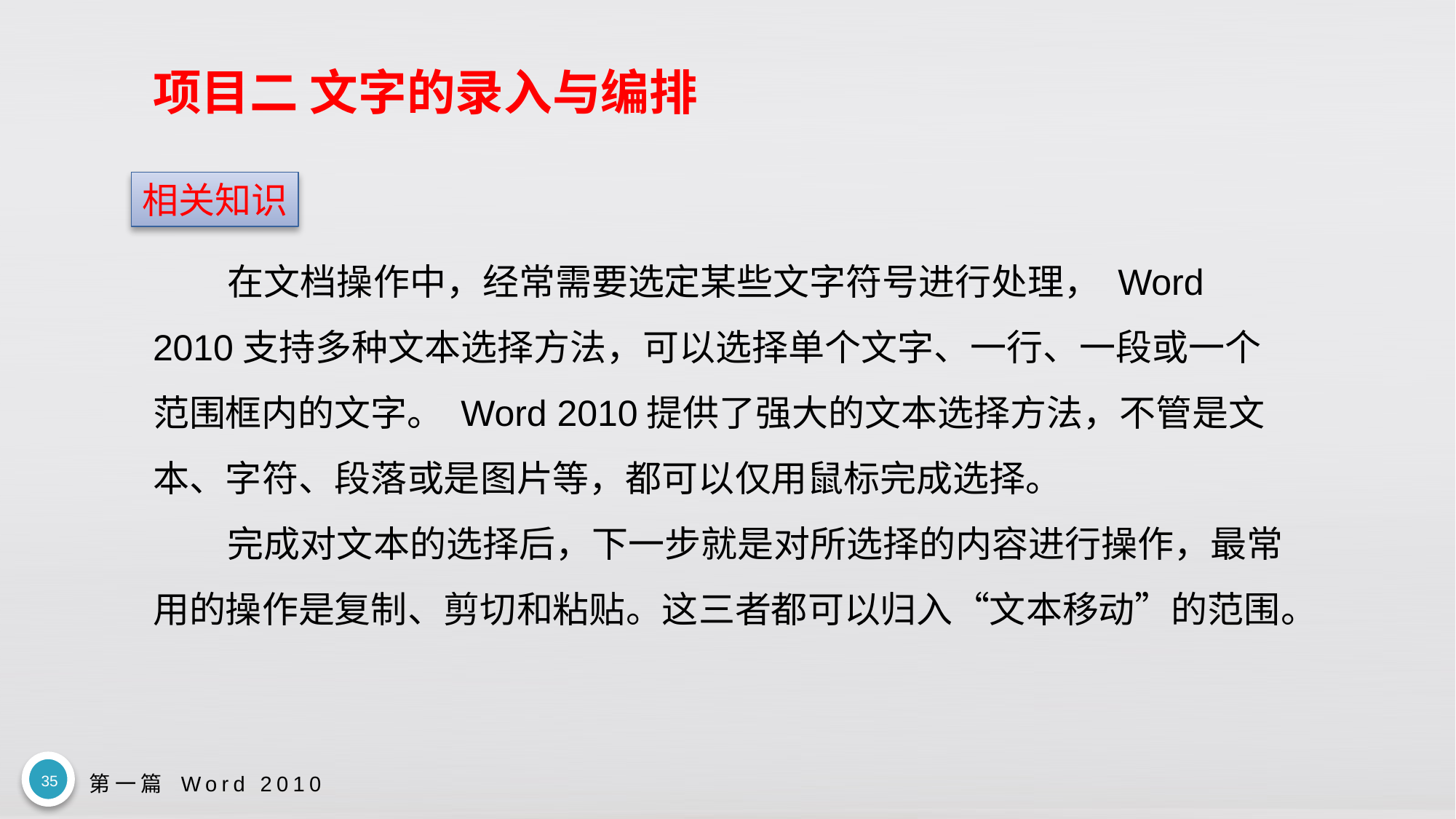

# 项目二 文字的录入与编排
相关知识
在文档操作中，经常需要选定某些文字符号进行处理， Word 2010支持多种文本选择方法，可以选择单个文字、一行、一段或一个范围框内的文字。 Word 2010提供了强大的文本选择方法，不管是文本、字符、段落或是图片等，都可以仅用鼠标完成选择。
完成对文本的选择后，下一步就是对所选择的内容进行操作，最常用的操作是复制、剪切和粘贴。这三者都可以归入“文本移动”的范围。
35